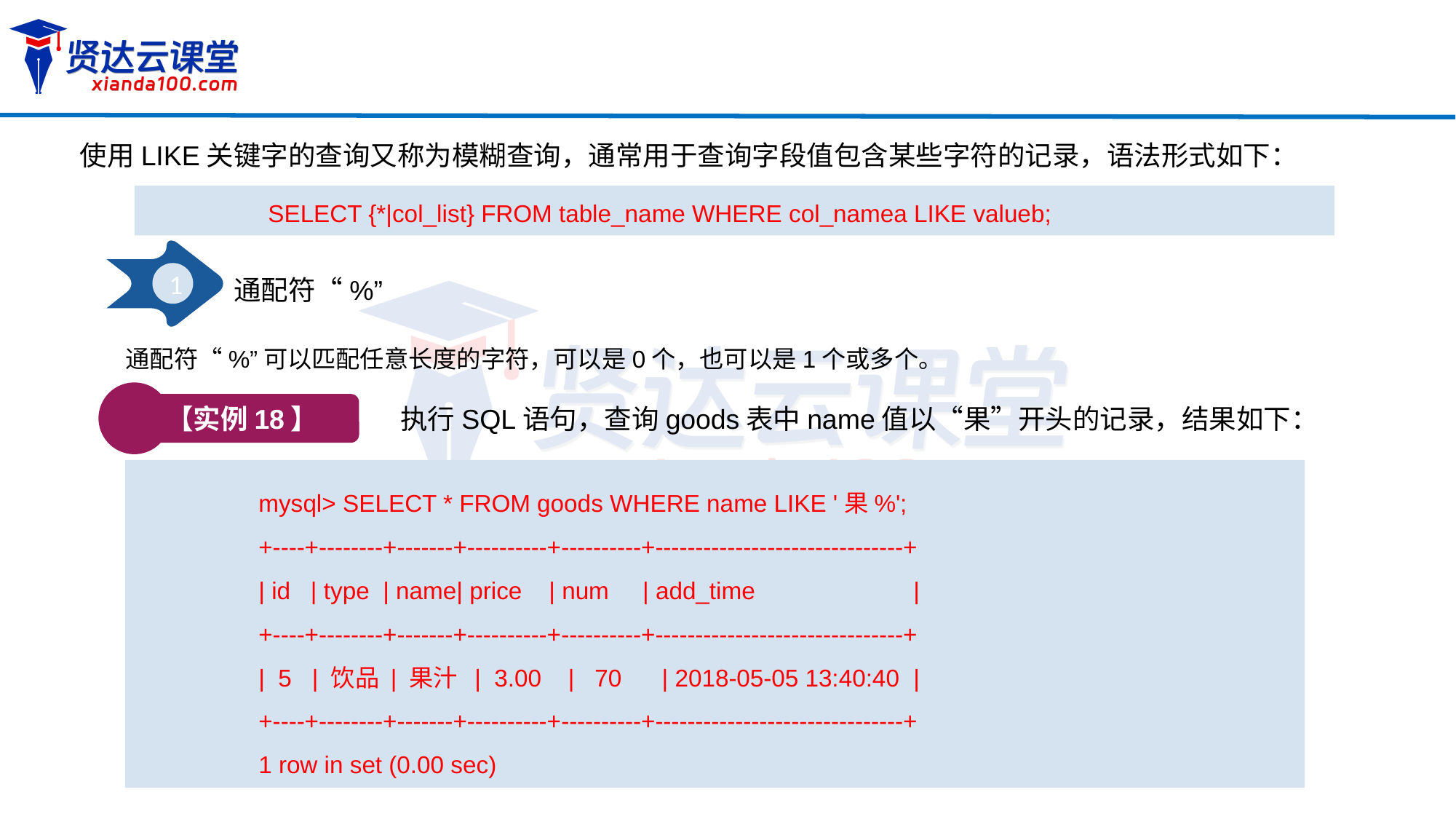

使用LIKE关键字的查询又称为模糊查询，通常用于查询字段值包含某些字符的记录，语法形式如下：
SELECT {*|col_list} FROM table_name WHERE col_namea LIKE valueb;

1
通配符“%”
通配符“%”可以匹配任意长度的字符，可以是0个，也可以是1个或多个。

【实例18】
执行SQL语句，查询goods表中name值以“果”开头的记录，结果如下：

mysql> SELECT * FROM goods WHERE name LIKE '果%';
+----+--------+-------+----------+----------+-------------------------------+
| id   | type  | name| price    | num     | add_time		|
+----+--------+-------+----------+----------+-------------------------------+
|  5   | 饮品 | 果汁  |  3.00    |   70      | 2018-05-05 13:40:40	|
+----+--------+-------+----------+----------+-------------------------------+
1 row in set (0.00 sec)